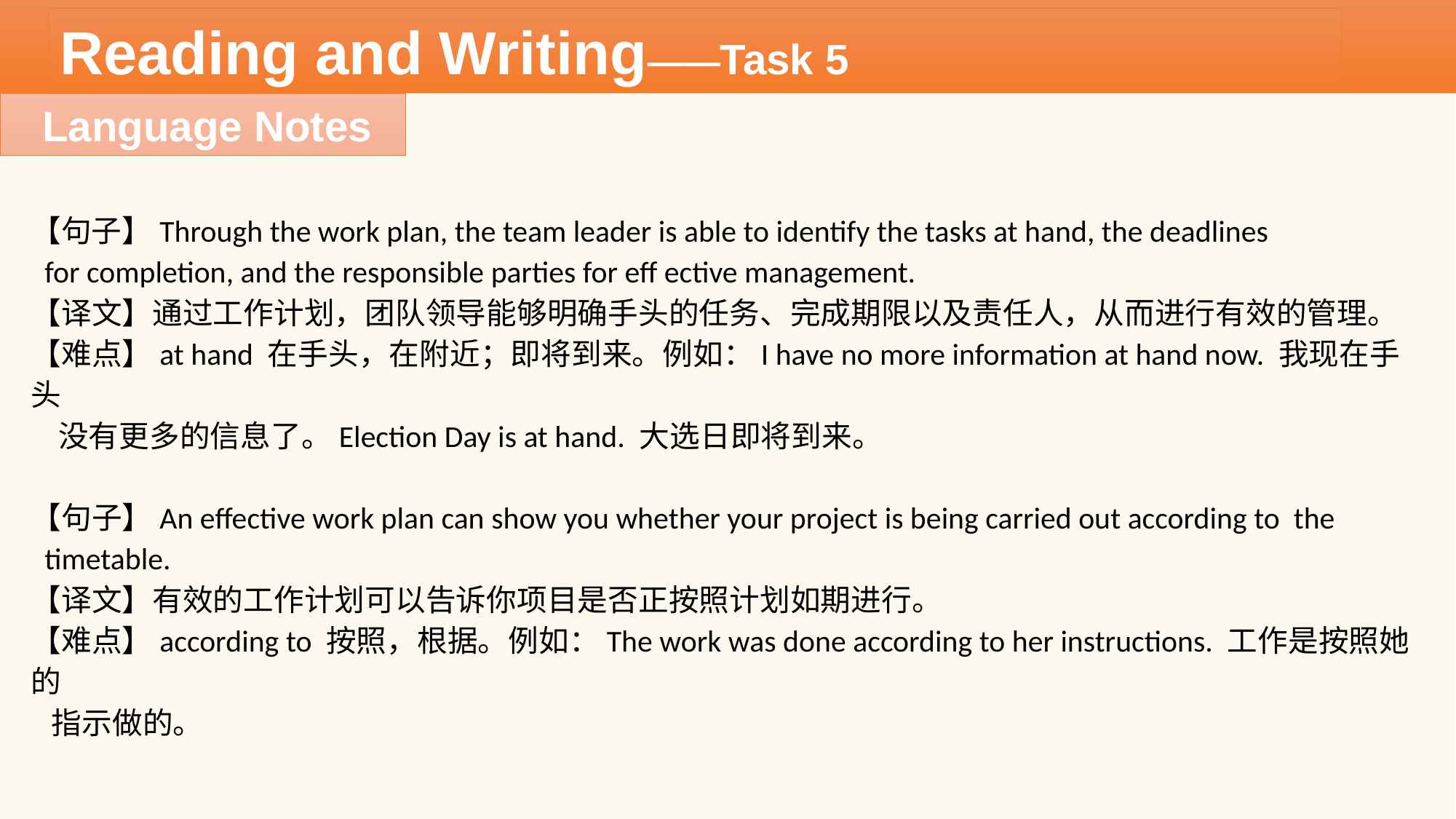

Reading and Writing——Task 5
Language Notes
【句子】Through the work plan, the team leader is able to identify the tasks at hand, the deadlines
  for completion, and the responsible parties for eff ective management.
【译文】通过工作计划，团队领导能够明确手头的任务、完成期限以及责任人，从而进行有效的管理。
【难点】at hand 在手头，在附近；即将到来。例如：I have no more information at hand now. 我现在手头
   没有更多的信息了。Election Day is at hand. 大选日即将到来。

【句子】An effective work plan can show you whether your project is being carried out according to  the
  timetable.
【译文】有效的工作计划可以告诉你项目是否正按照计划如期进行。
【难点】according to 按照，根据。例如：The work was done according to her instructions. 工作是按照她的
  指示做的。